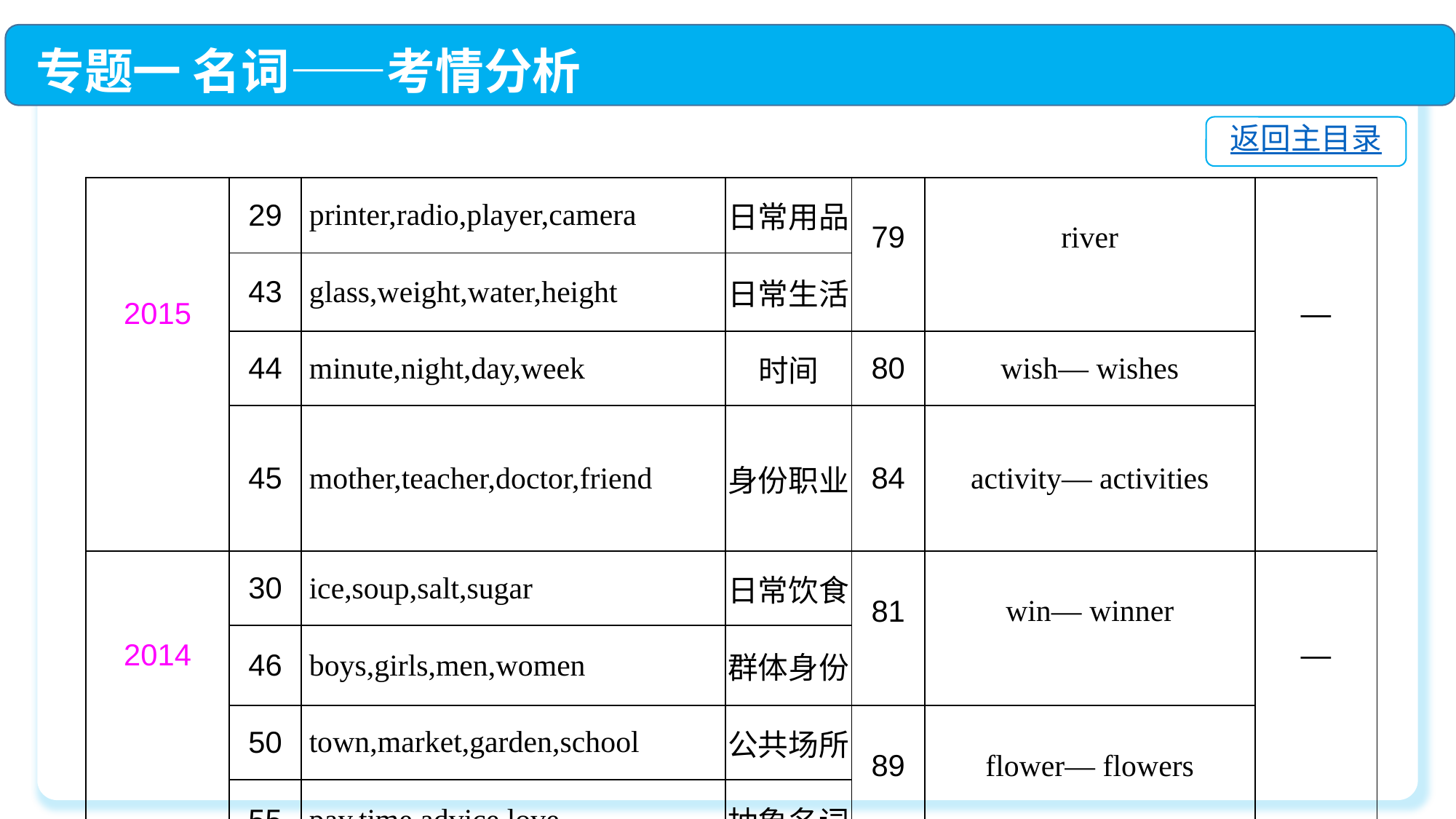

专题一 名词——考情分析

返回主目录
| 2015 | 29 | printer,radio,player,camera | 日常用品 | 79 | river | — |
| --- | --- | --- | --- | --- | --- | --- |
|  | 43 | glass,weight,water,height | 日常生活 |  |  |  |
|  | 44 | minute,night,day,week | 时间 | 80 | wish— wishes |  |
|  | 45 | mother,teacher,doctor,friend | 身份职业 | 84 | activity— activities |  |
| 2014 | 30 | ice,soup,salt,sugar | 日常饮食 | 81 | win— winner | — |
|  | 46 | boys,girls,men,women | 群体身份 |  |  |  |
|  | 50 | town,market,garden,school | 公共场所 | 89 | flower— flowers |  |
|  | 55 | pay,time,advice,love | 抽象名词 |  |  |  |